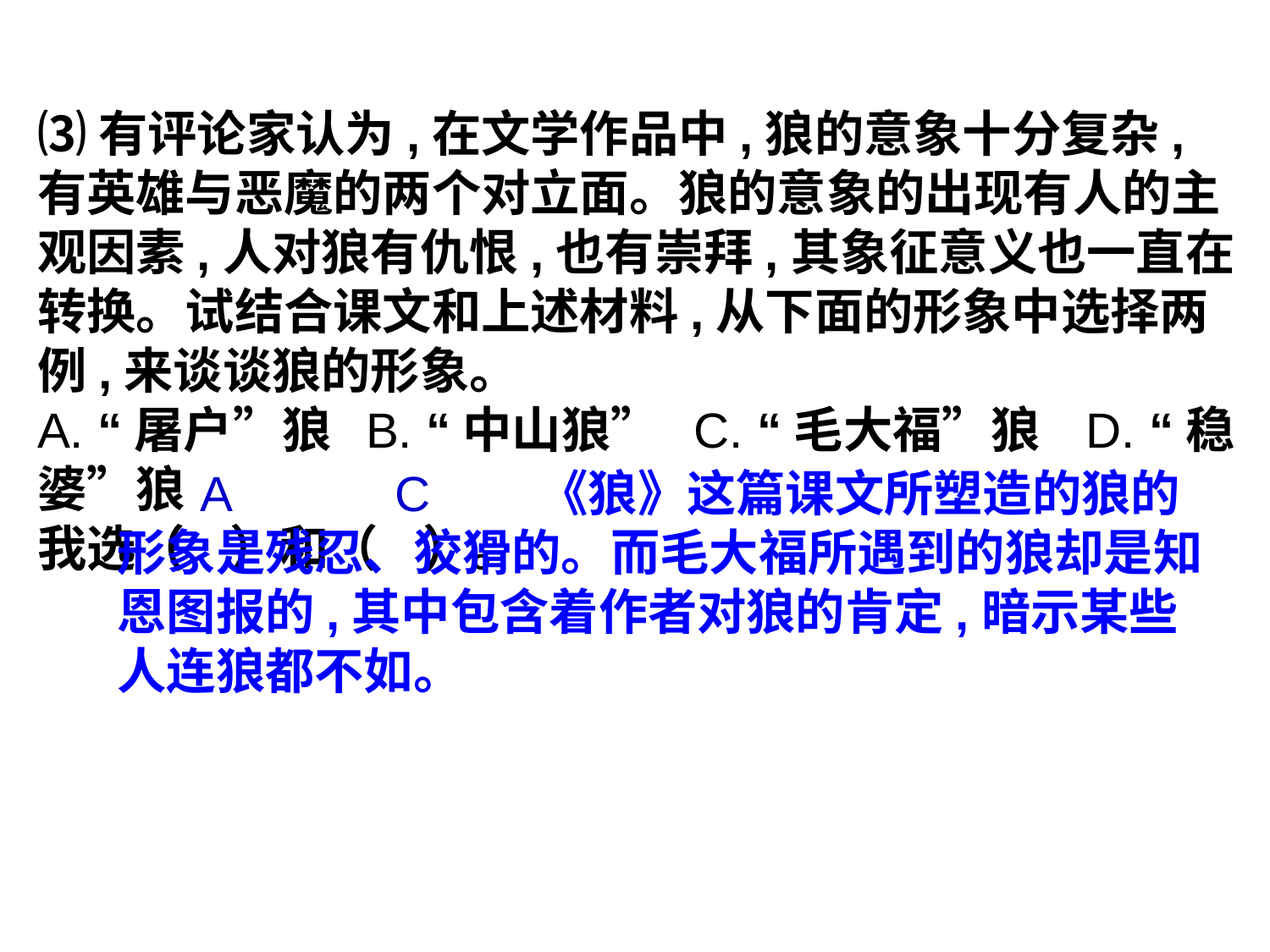

⑶有评论家认为,在文学作品中,狼的意象十分复杂,有英雄与恶魔的两个对立面。狼的意象的出现有人的主观因素,人对狼有仇恨,也有崇拜,其象征意义也一直在转换。试结合课文和上述材料,从下面的形象中选择两例,来谈谈狼的形象。
A. “屠户”狼  B. “中山狼”  C. “毛大福”狼   D. “稳婆”狼
我选（    ）和（    ）。
      A            C       《狼》这篇课文所塑造的狼的形象是残忍、狡猾的。而毛大福所遇到的狼却是知恩图报的,其中包含着作者对狼的肯定,暗示某些人连狼都不如。